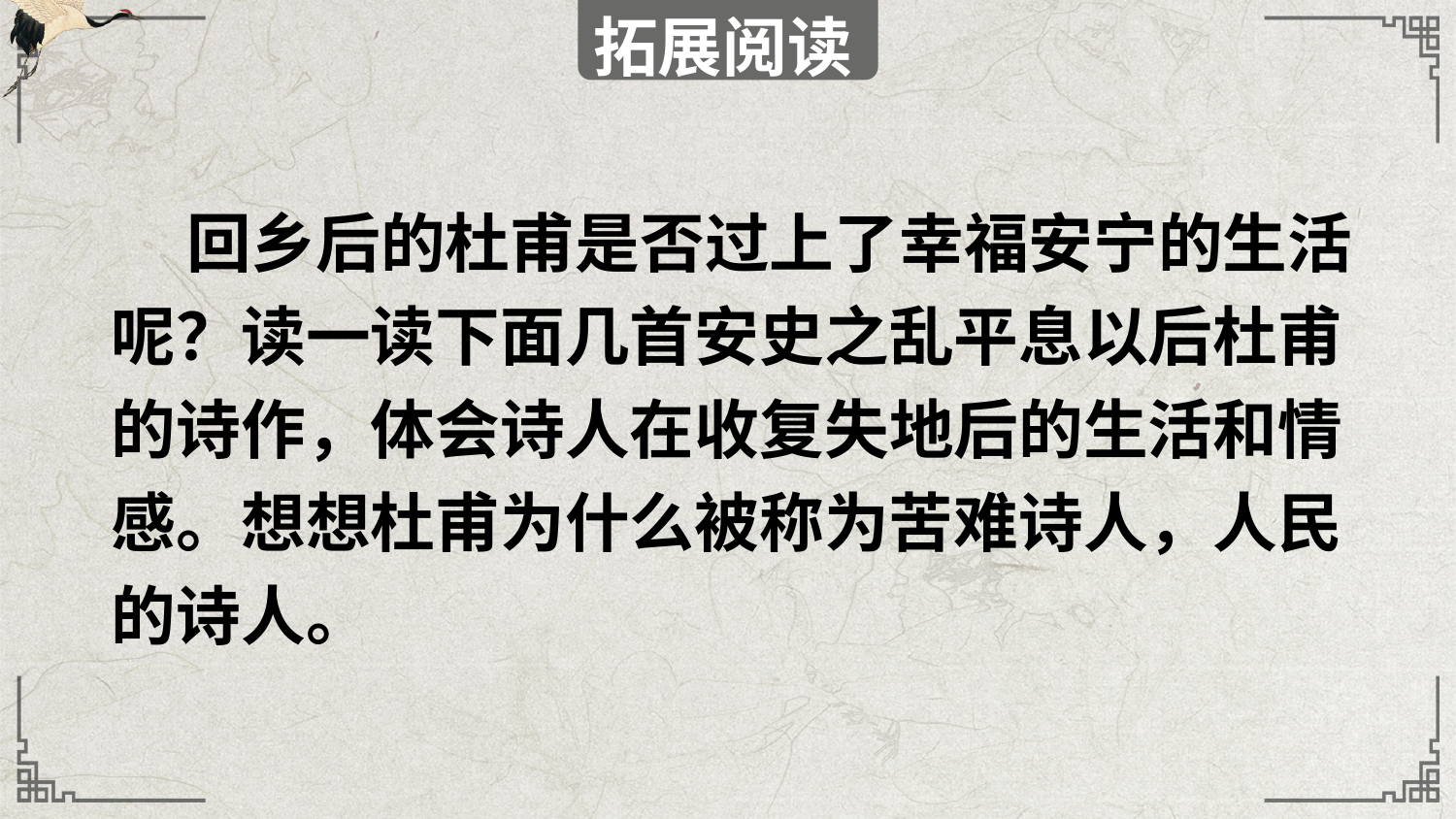

拓展阅读
    回乡后的杜甫是否过上了幸福安宁的生活呢？读一读下面几首安史之乱平息以后杜甫的诗作，体会诗人在收复失地后的生活和情感。想想杜甫为什么被称为苦难诗人，人民的诗人。